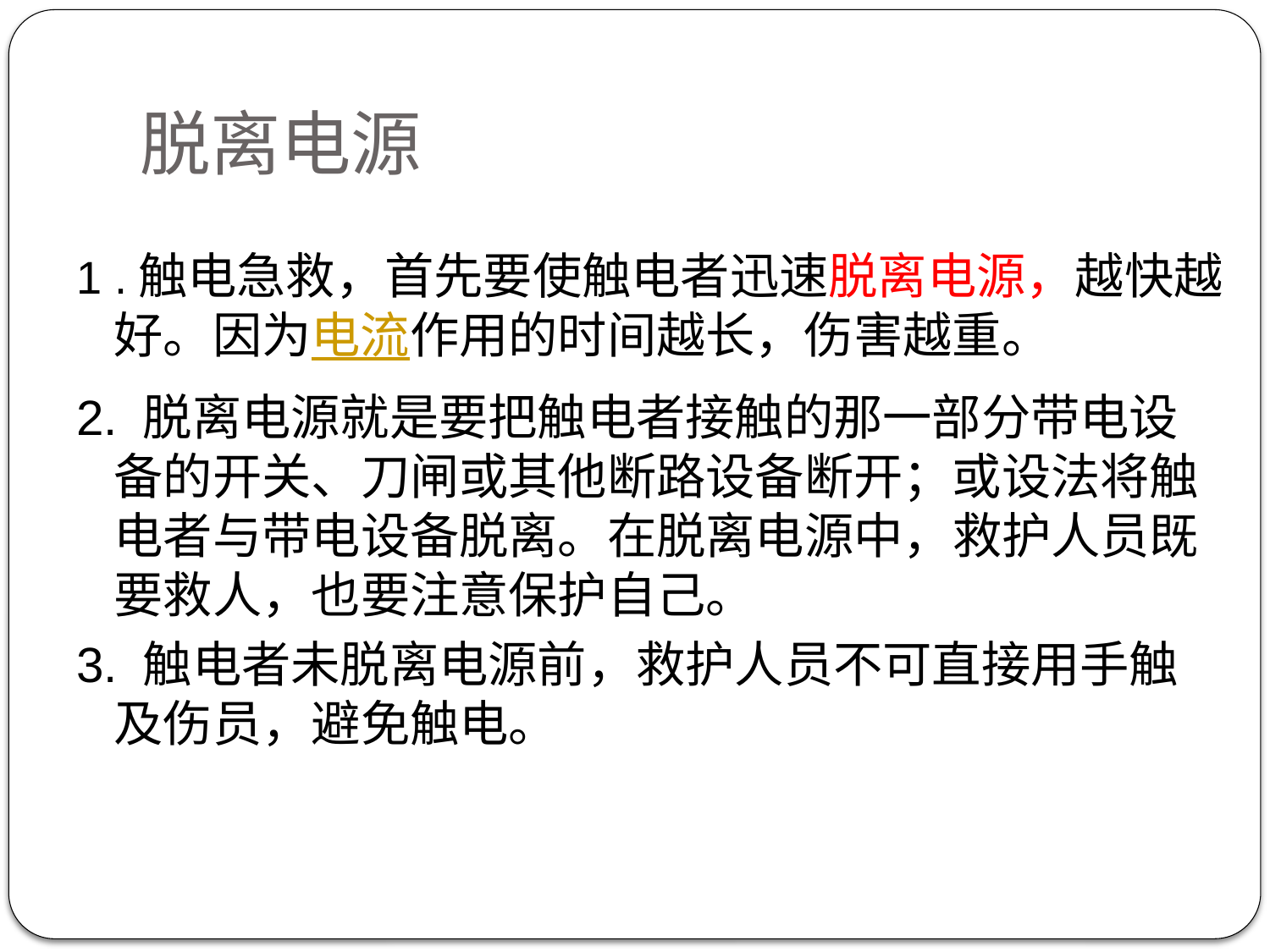

# 脱离电源
1 .触电急救，首先要使触电者迅速脱离电源，越快越好。因为电流作用的时间越长，伤害越重。
2. 脱离电源就是要把触电者接触的那一部分带电设备的开关、刀闸或其他断路设备断开；或设法将触电者与带电设备脱离。在脱离电源中，救护人员既要救人，也要注意保护自己。
3. 触电者未脱离电源前，救护人员不可直接用手触及伤员，避免触电。